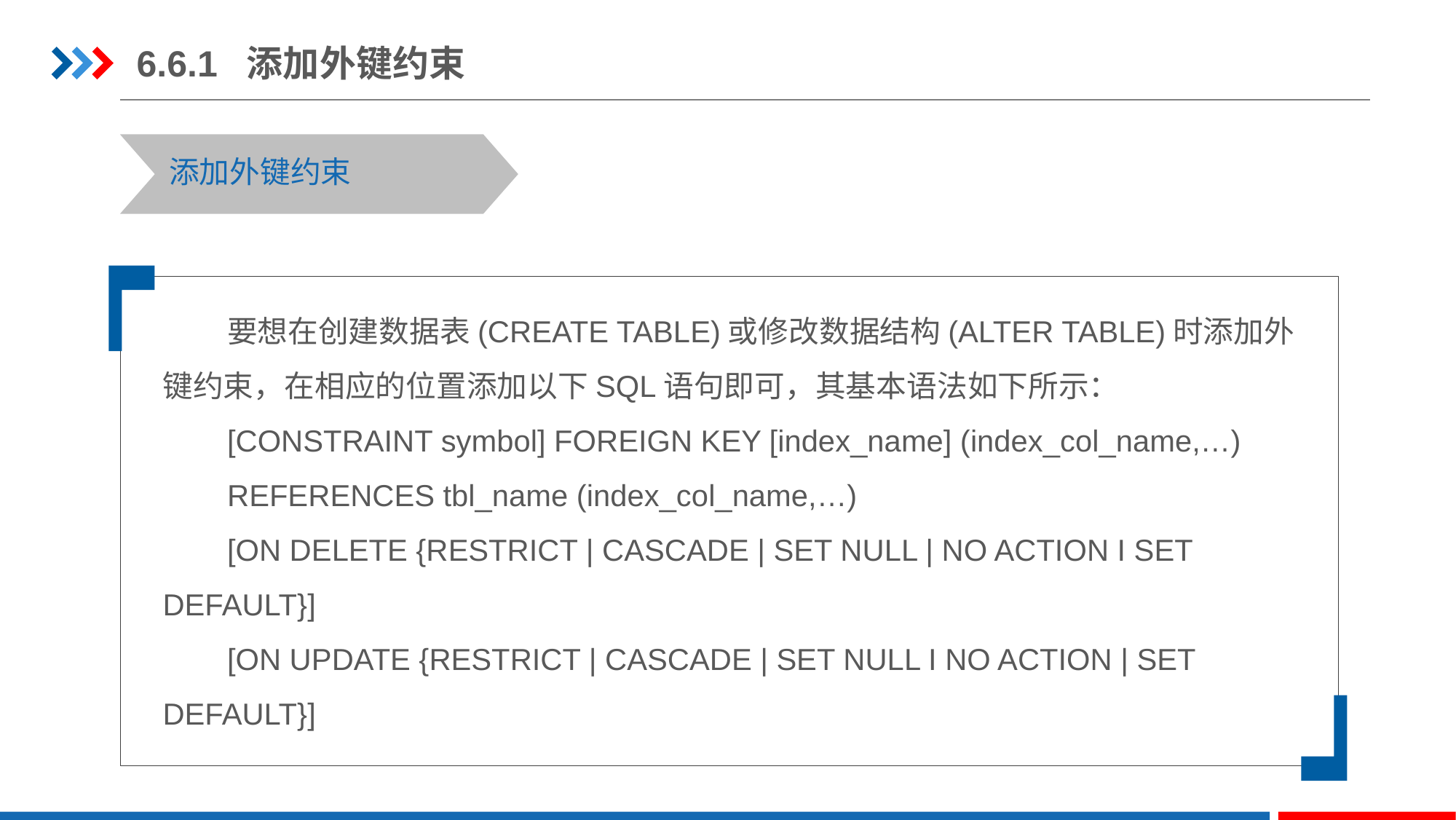

6.6.1  添加外键约束

添加外键约束

要想在创建数据表(CREATE TABLE)或修改数据结构(ALTER TABLE)时添加外键约束，在相应的位置添加以下SQL语句即可，其基本语法如下所示：
[CONSTRAINT symbol] FOREIGN KEY [index_name] (index_col_name,…)
REFERENCES tbl_name (index_col_name,…)
[ON DELETE {RESTRICT | CASCADE | SET NULL | NO ACTION I SET DEFAULT}]
[ON UPDATE {RESTRICT | CASCADE | SET NULL I NO ACTION | SET DEFAULT}]